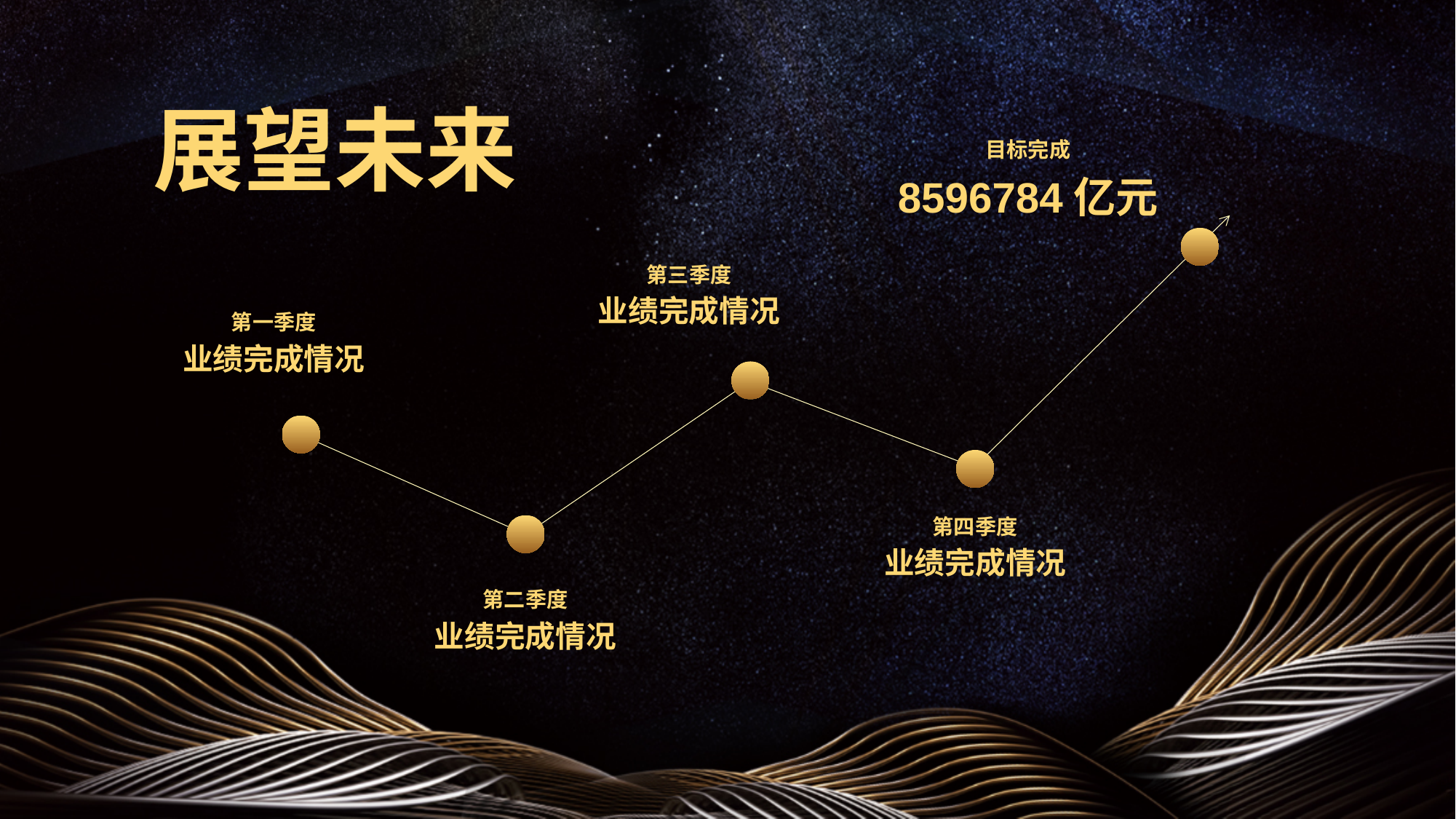

展望未来
目标完成
8596784亿元

第三季度
业绩完成情况
第一季度
业绩完成情况

第四季度
业绩完成情况

第二季度
业绩完成情况